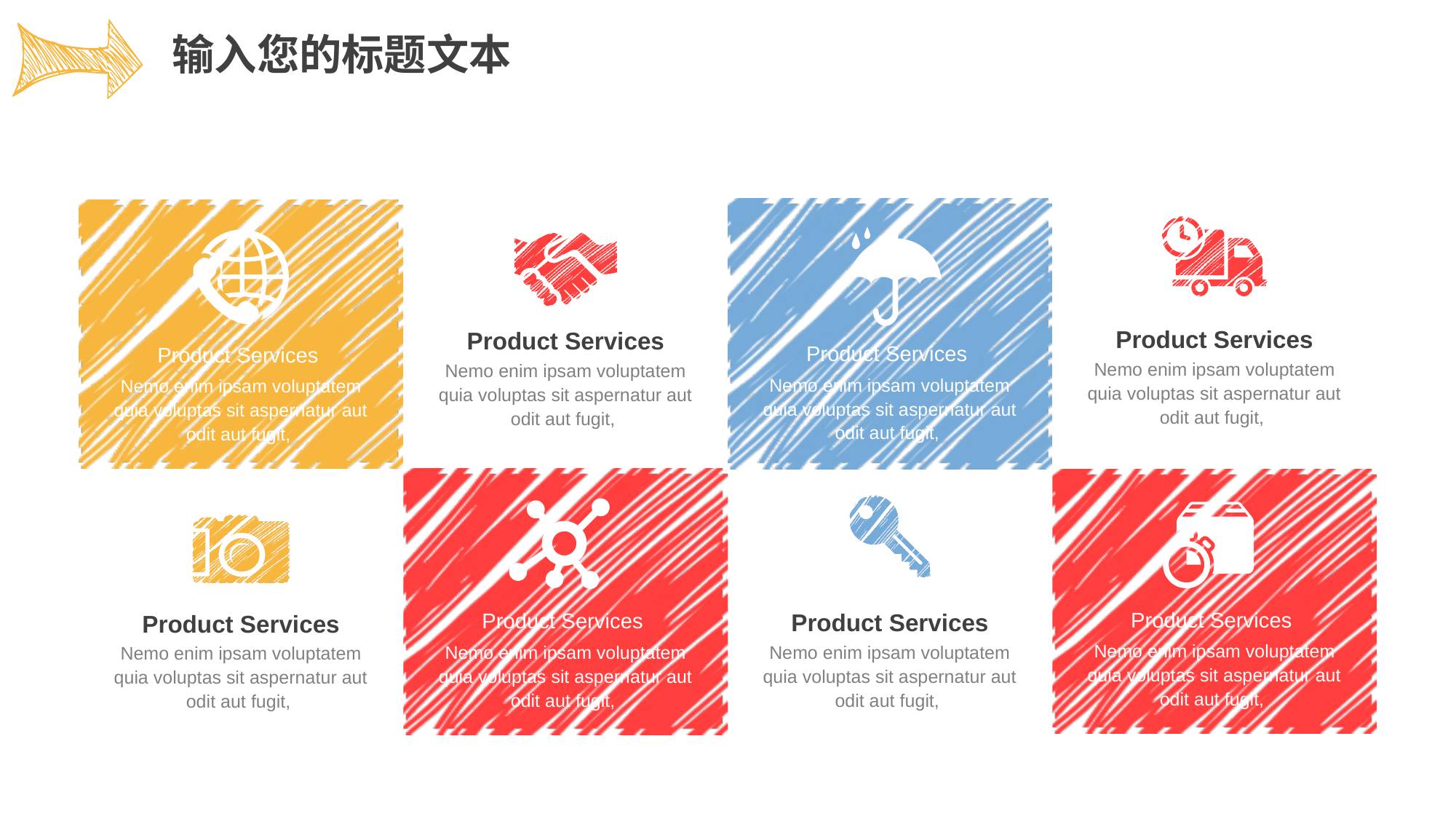

输入您的标题文本

Product Services
Product Services
Product Services
Product Services
Nemo enim ipsam voluptatem quia voluptas sit aspernatur aut odit aut fugit,
Nemo enim ipsam voluptatem quia voluptas sit aspernatur aut odit aut fugit,
Nemo enim ipsam voluptatem quia voluptas sit aspernatur aut odit aut fugit,
Nemo enim ipsam voluptatem quia voluptas sit aspernatur aut odit aut fugit,

Product Services
Product Services
Product Services
Product Services
Nemo enim ipsam voluptatem quia voluptas sit aspernatur aut odit aut fugit,
Nemo enim ipsam voluptatem quia voluptas sit aspernatur aut odit aut fugit,
Nemo enim ipsam voluptatem quia voluptas sit aspernatur aut odit aut fugit,
Nemo enim ipsam voluptatem quia voluptas sit aspernatur aut odit aut fugit,